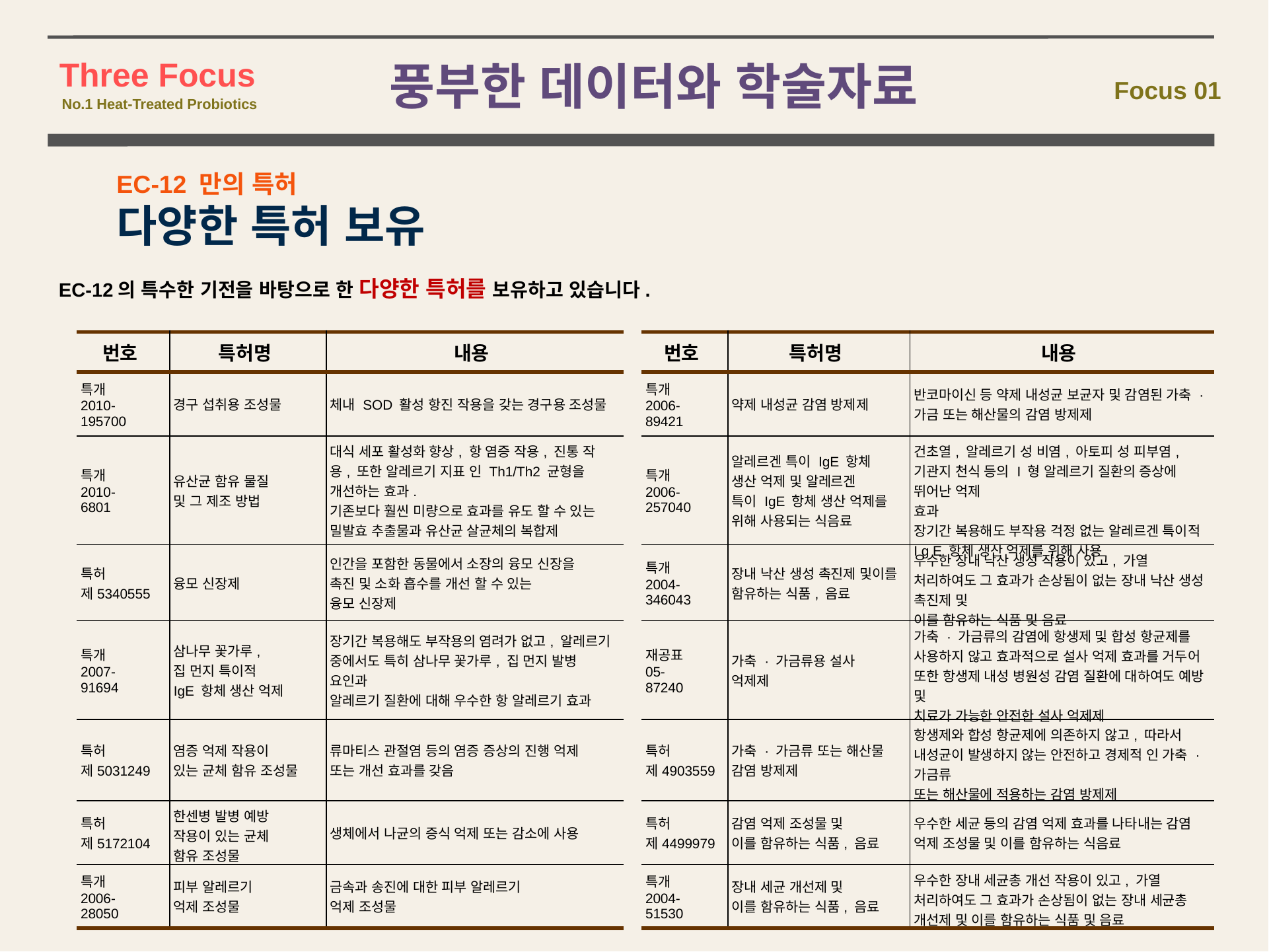

Three Focus
No.1 Heat-Treated Probiotics
풍부한 데이터와 학술자료
Focus 01
	EC-12 만의 특허
	다양한 특허 보유
EC-12의 특수한 기전을 바탕으로 한 다양한 특허를 보유하고 있습니다.
| 번호 | 특허명 | 내용 |  | 번호 | 특허명 | 내용 |
| --- | --- | --- | --- | --- | --- | --- |
| 특개 2010- 195700 | 경구 섭취용 조성물 | 체내 SOD 활성 항진 작용을 갖는 경구용 조성물 |  | 특개 2006- 89421 | 약제 내성균 감염 방제제 | 반코마이신 등 약제 내성균 보균자 및 감염된 가축 · 가금 또는 해산물의 감염 방제제 |
| 특개 2010- 6801 | 유산균 함유 물질 및 그 제조 방법 | 대식 세포 활성화 향상, 항 염증 작용, 진통 작용, 또한 알레르기 지표 인 Th1/Th2 균형을 개선하는 효과. 기존보다 훨씬 미량으로 효과를 유도 할 수 있는 밀발효 추출물과 유산균 살균체의 복합제 |  | 특개 2006- 257040 | 알레르겐 특이 IgE 항체 생산 억제 및 알레르겐 특이 IgE 항체 생산 억제를 위해 사용되는 식음료 | 건초열, 알레르기 성 비염, 아토피 성 피부염, 기관지 천식 등의 I 형 알레르기 질환의 증상에 뛰어난 억제 효과 장기간 복용해도 부작용 걱정 없는 알레르겐 특이적 I g E 항체 생산 억제를 위해 사용 |
| 특허 제5340555 | 융모 신장제 | 인간을 포함한 동물에서 소장의 융모 신장을 촉진 및 소화 흡수를 개선 할 수 있는 융모 신장제 |  | 특개 2004- 346043 | 장내 낙산 생성 촉진제 및이를 함유하는 식품, 음료 | 우수한 장내 낙산 생성 작용이 있고, 가열 처리하여도 그 효과가 손상됨이 없는 장내 낙산 생성 촉진제 및 이를 함유하는 식품 및 음료 |
| 특개 2007- 91694 | 삼나무 꽃가루, 집 먼지 특이적 IgE 항체 생산 억제 | 장기간 복용해도 부작용의 염려가 없고, 알레르기 중에서도 특히 삼나무 꽃가루, 집 먼지 발병 요인과 알레르기 질환에 대해 우수한 항 알레르기 효과 |  | 재공표 05- 87240 | 가축 · 가금류용 설사 억제제 | 가축 · 가금류의 감염에 항생제 및 합성 항균제를 사용하지 않고 효과적으로 설사 억제 효과를 거두어 또한 항생제 내성 병원성 감염 질환에 대하여도 예방 및 치료가 가능한 안전한 설사 억제제 |
| 특허 제5031249 | 염증 억제 작용이 있는 균체 함유 조성물 | 류마티스 관절염 등의 염증 증상의 진행 억제 또는 개선 효과를 갖음 |  | 특허 제4903559 | 가축 · 가금류 또는 해산물 감염 방제제 | 항생제와 합성 항균제에 의존하지 않고, 따라서 내성균이 발생하지 않는 안전하고 경제적 인 가축 · 가금류 또는 해산물에 적용하는 감염 방제제 |
| 특허 제5172104 | 한센병 발병 예방 작용이 있는 균체 함유 조성물 | 생체에서 나균의 증식 억제 또는 감소에 사용 |  | 특허 제4499979 | 감염 억제 조성물 및 이를 함유하는 식품, 음료 | 우수한 세균 등의 감염 억제 효과를 나타내는 감염 억제 조성물 및 이를 함유하는 식음료 |
| 특개 2006- 28050 | 피부 알레르기 억제 조성물 | 금속과 송진에 대한 피부 알레르기 억제 조성물 |  | 특개 2004- 51530 | 장내 세균 개선제 및 이를 함유하는 식품, 음료 | 우수한 장내 세균총 개선 작용이 있고, 가열 처리하여도 그 효과가 손상됨이 없는 장내 세균총 개선제 및 이를 함유하는 식품 및 음료 |